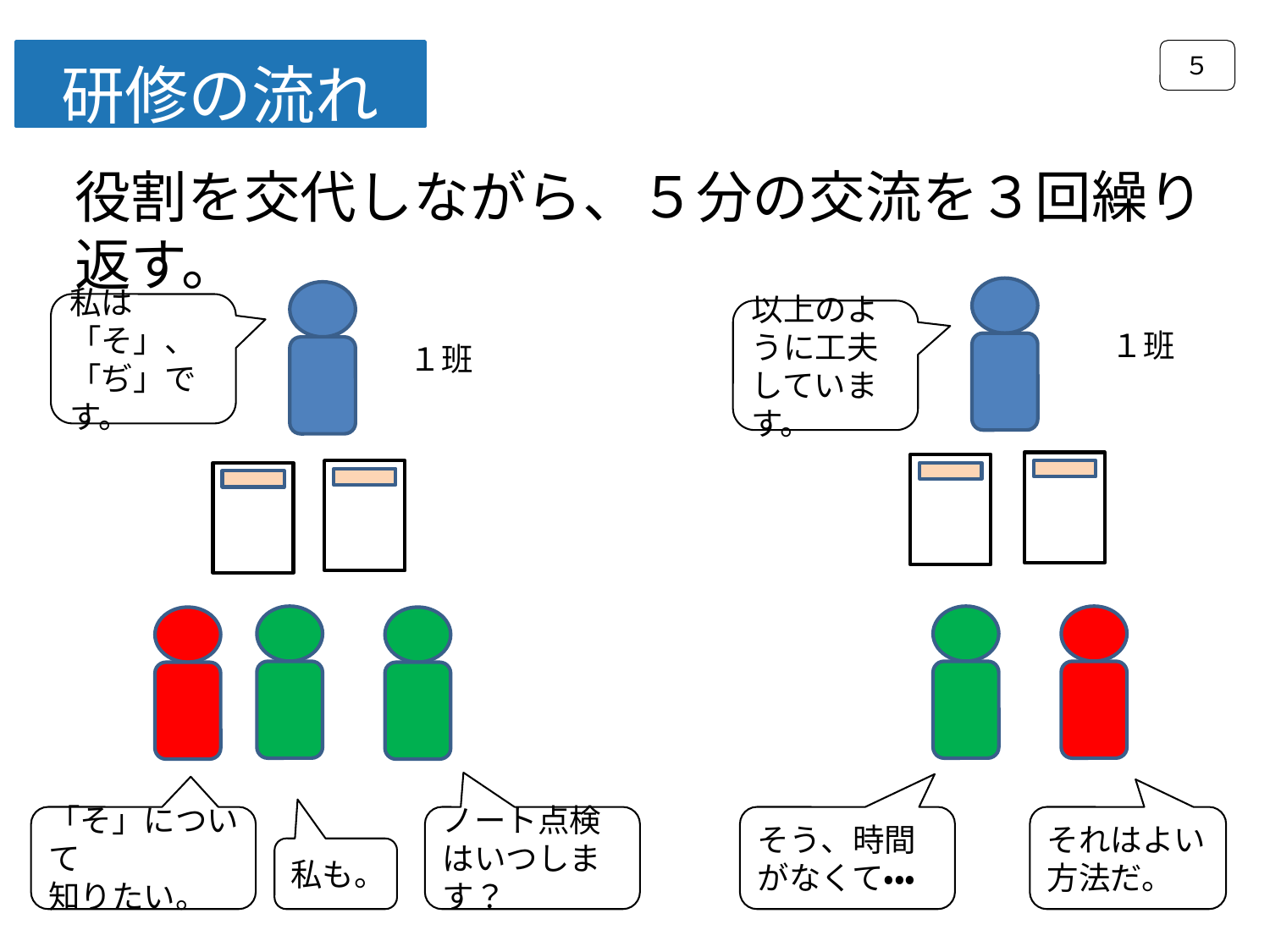

５
研修の流れ
役割を交代しながら、５分の交流を３回繰り返す。

私は「そ」、「ぢ」です。
以上のように工夫しています。
１班
１班

そう、時間がなくて・・・
それはよい方法だ。
「そ」について
知りたい。
ノート点検はいつします？
私も。